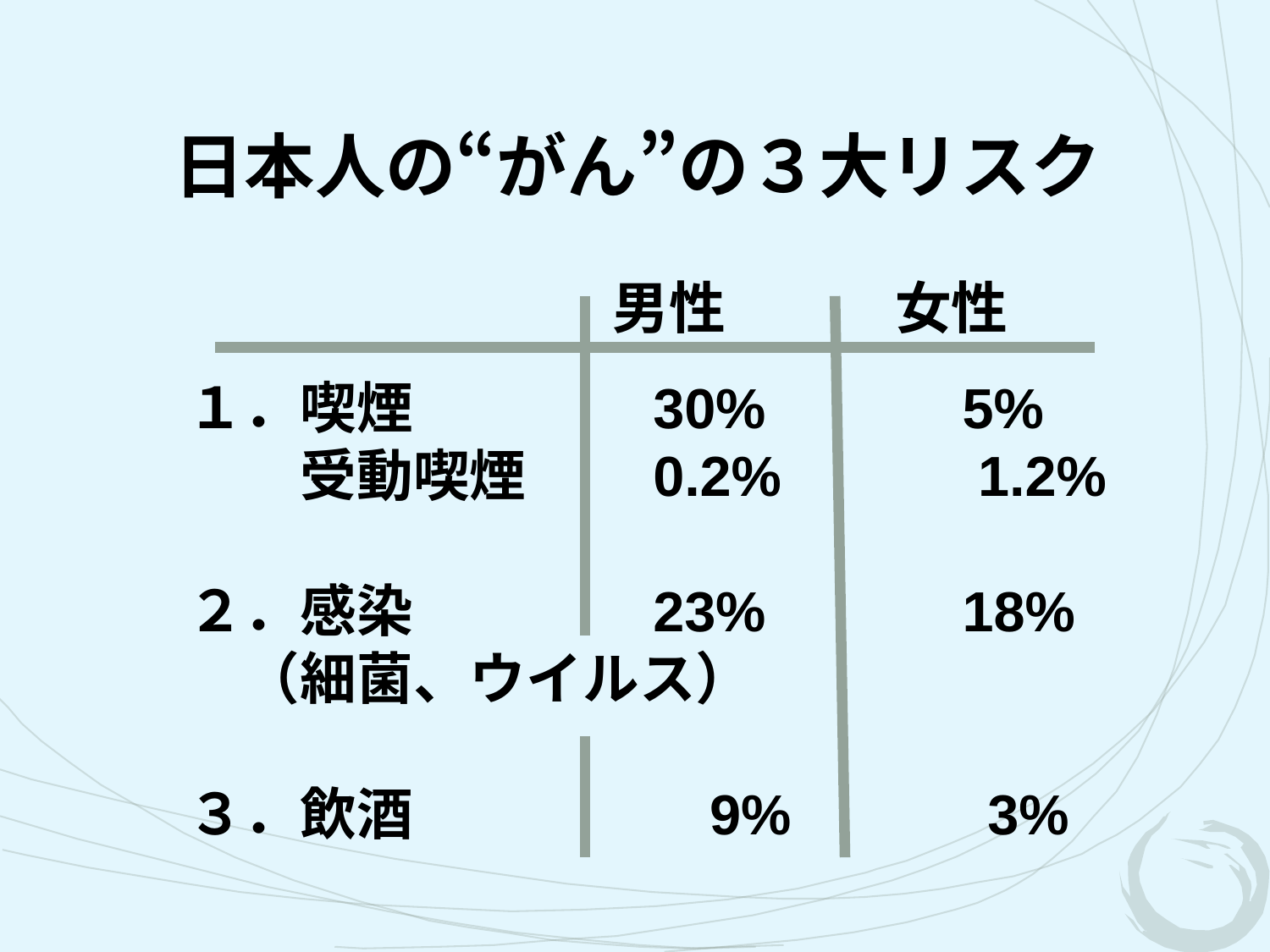

日本人の“がん”の３大リスク
　　　　男性　　　女性
１．喫煙　　　　30%　　　5%
　　受動喫煙　　0.2%　　　1.2%

２．感染　　　　23%　　　18%
　（細菌、ウイルス）

３．飲酒　　　　　9%　　　3%